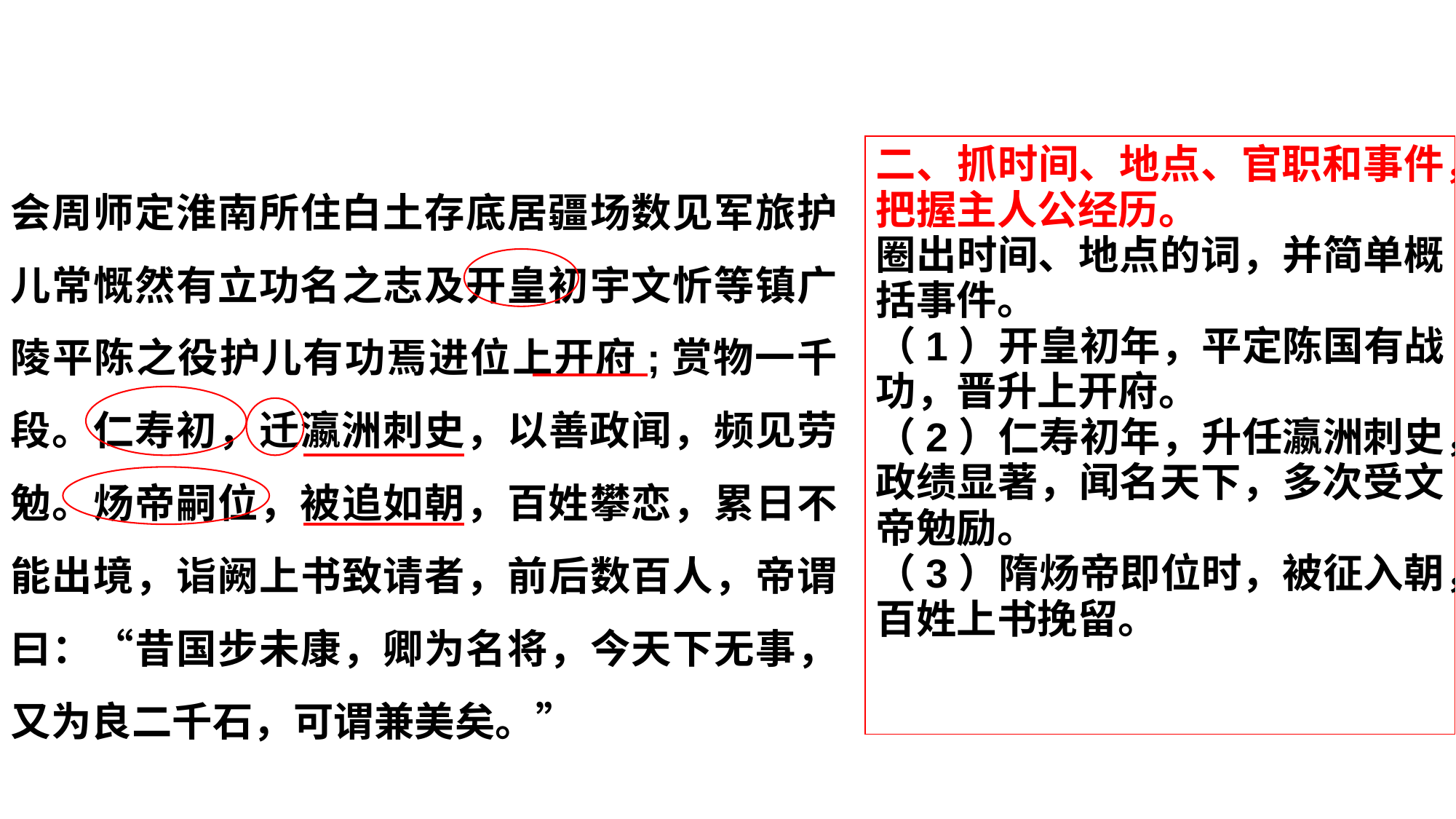

二、抓时间、地点、官职和事件，把握主人公经历。
圈出时间、地点的词，并简单概括事件。
（1）开皇初年，平定陈国有战功，晋升上开府。
（2）仁寿初年，升任瀛洲刺史，政绩显著，闻名天下，多次受文帝勉励。
（3）隋炀帝即位时，被征入朝，百姓上书挽留。

会周师定淮南所住白土存底居疆场数见军旅护儿常慨然有立功名之志及开皇初宇文忻等镇广陵平陈之役护儿有功焉进位上开府;赏物一千段。仁寿初，迁瀛洲刺史，以善政闻，频见劳勉。炀帝嗣位，被追如朝，百姓攀恋，累日不能出境，诣阙上书致请者，前后数百人，帝谓曰：“昔国步未康，卿为名将，今天下无事，又为良二千石，可谓兼美矣。”